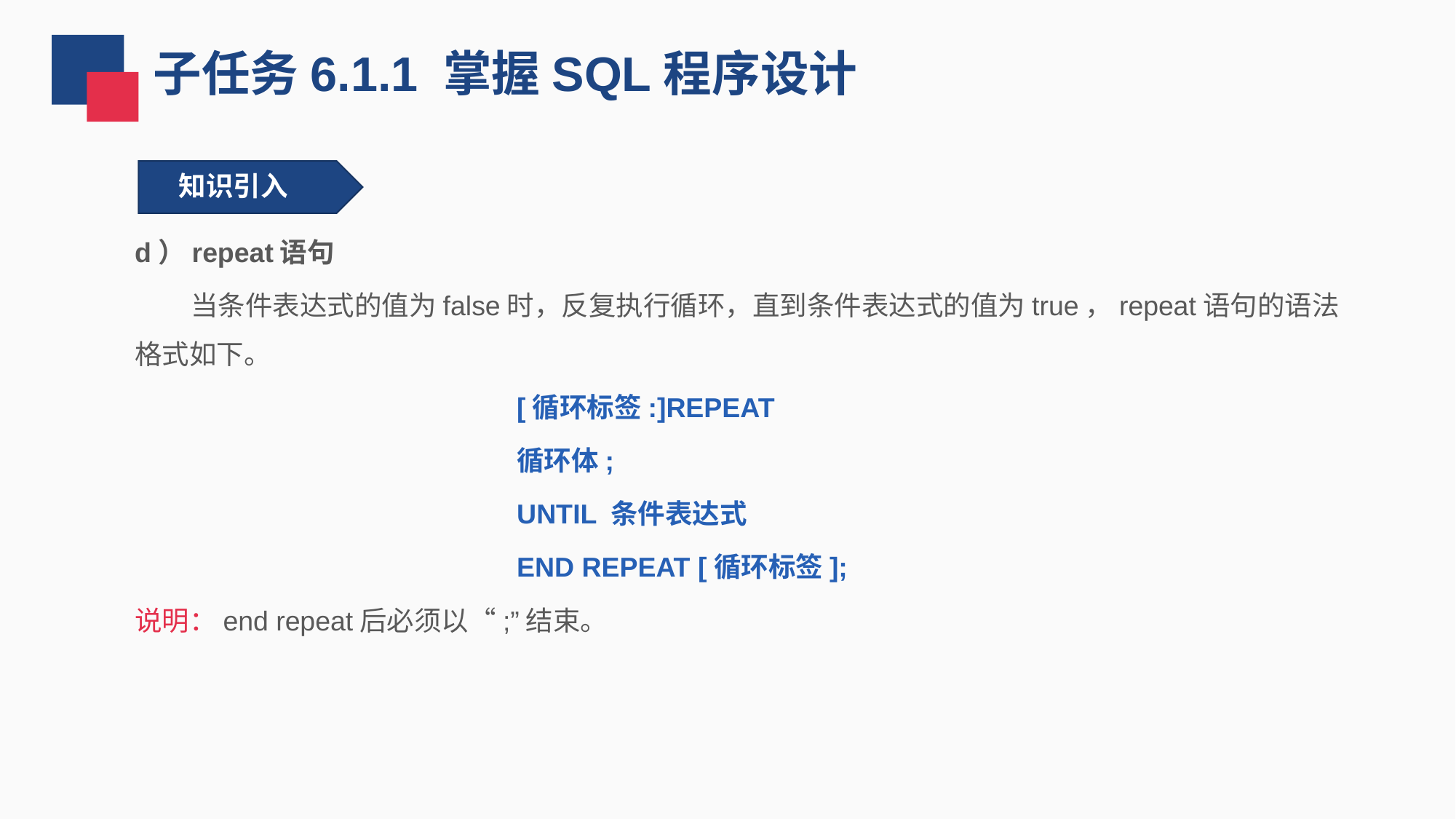

子任务6.1.1 掌握SQL程序设计

知识引入
d）repeat语句
        当条件表达式的值为false时，反复执行循环，直到条件表达式的值为true，repeat语句的语法格式如下。
[循环标签:]REPEAT
循环体;
UNTIL 条件表达式
END REPEAT [循环标签];
说明：end repeat后必须以“;”结束。